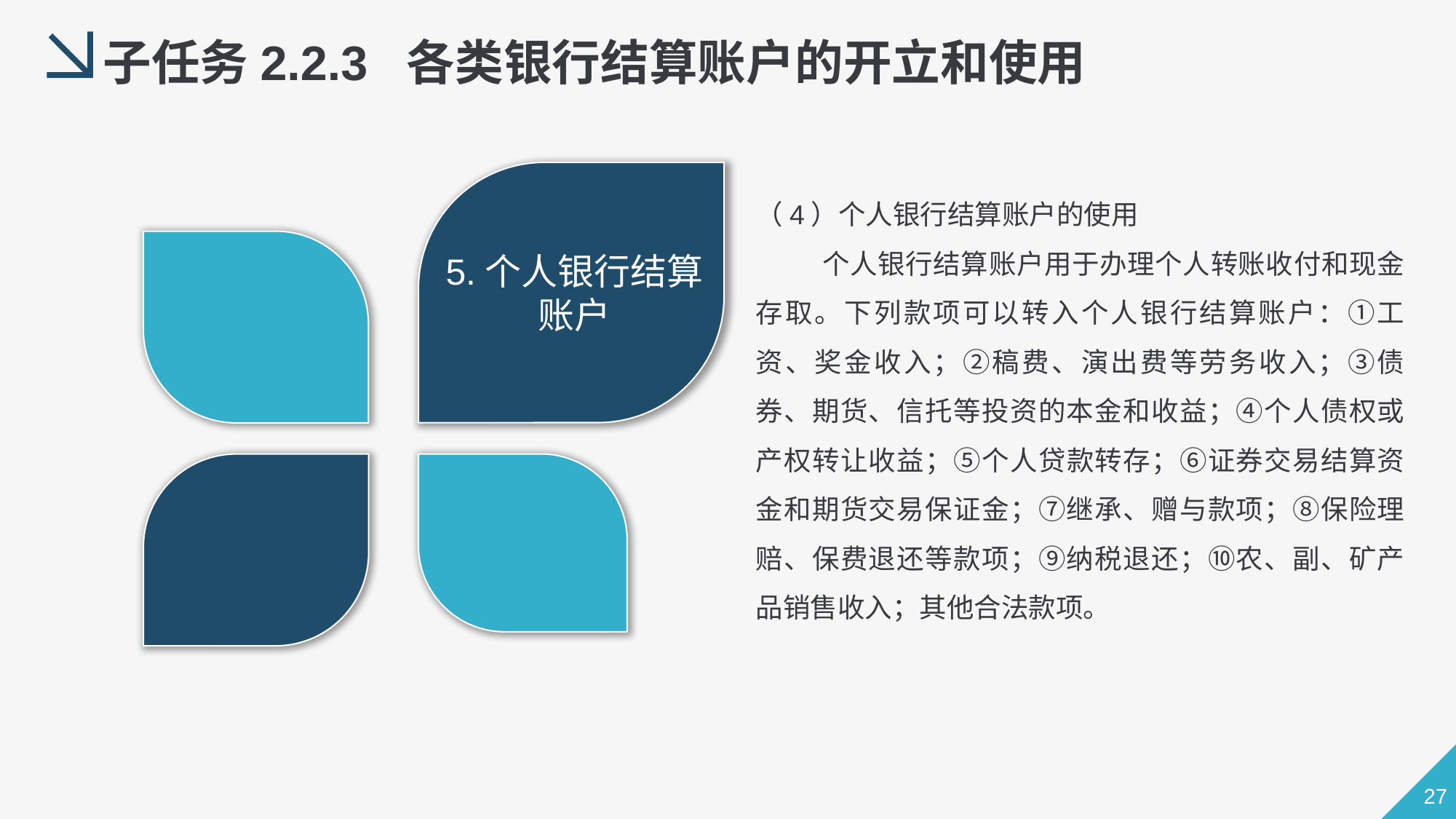

子任务2.2.3  各类银行结算账户的开立和使用

（4）个人银行结算账户的使用
         个人银行结算账户用于办理个人转账收付和现金存取。下列款项可以转入个人银行结算账户：①工资、奖金收入；②稿费、演出费等劳务收入；③债券、期货、信托等投资的本金和收益；④个人债权或产权转让收益；⑤个人贷款转存；⑥证券交易结算资金和期货交易保证金；⑦继承、赠与款项；⑧保险理赔、保费退还等款项；⑨纳税退还；⑩农、副、矿产品销售收入；其他合法款项。

5.个人银行结算账户